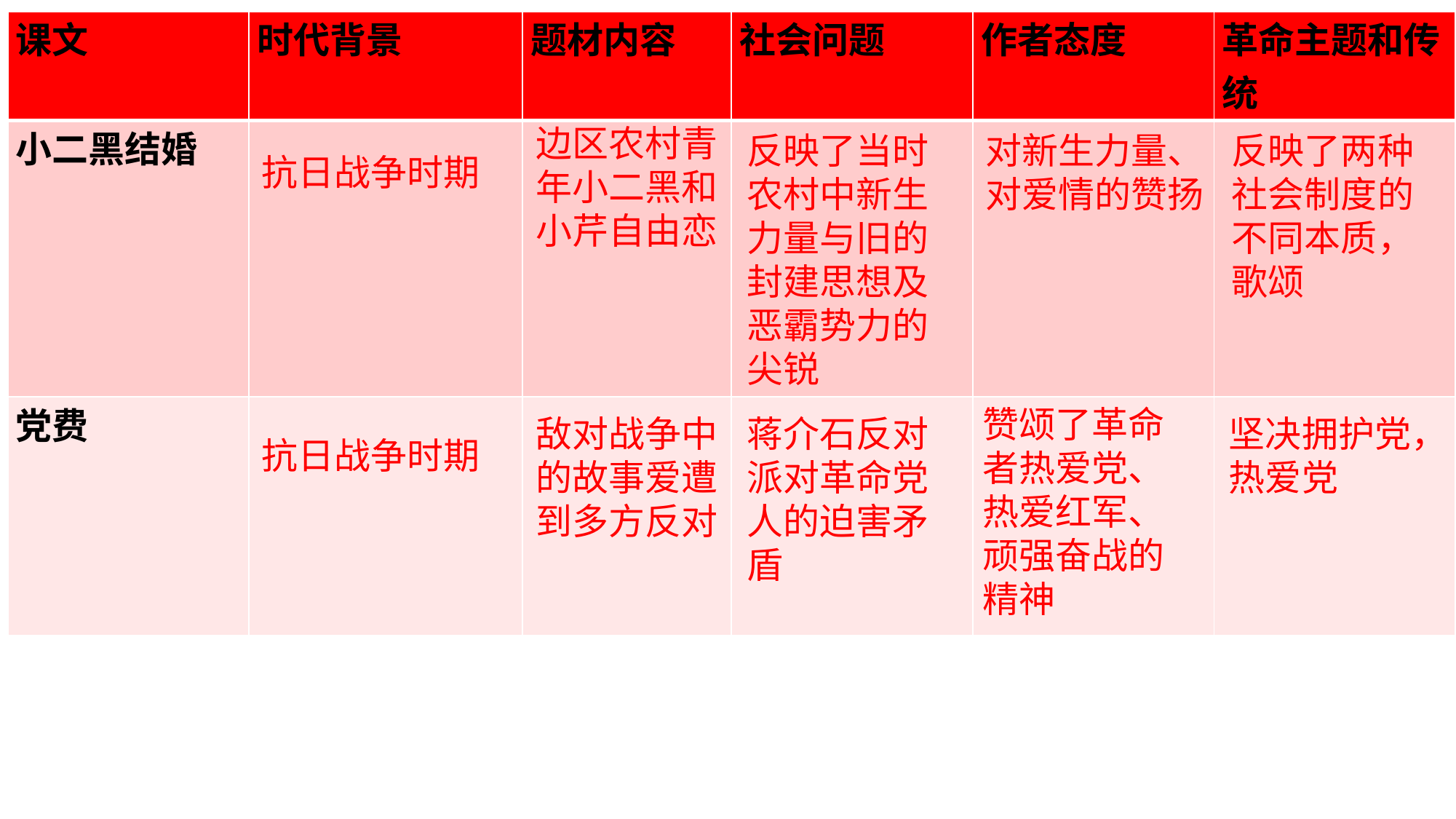

| 课文 | 时代背景 | 题材内容 | 社会问题 | 作者态度 | 革命主题和传统 |
| --- | --- | --- | --- | --- | --- |
| 小二黑结婚 |  |  |  |  |  |
| 党费 |  |  |  |  |  |
边区农村青年小二黑和小芹自由恋
抗日战争时期
反映了当时农村中新生力量与旧的封建思想及恶霸势力的尖锐
对新生力量、对爱情的赞扬

反映了两种社会制度的不同本质，歌颂

赞颂了革命者热爱党、热爱红军、顽强奋战的精神
抗日战争时期
敌对战争中的故事爱遭到多方反对
蒋介石反对派对革命党人的迫害矛盾
坚决拥护党，热爱党